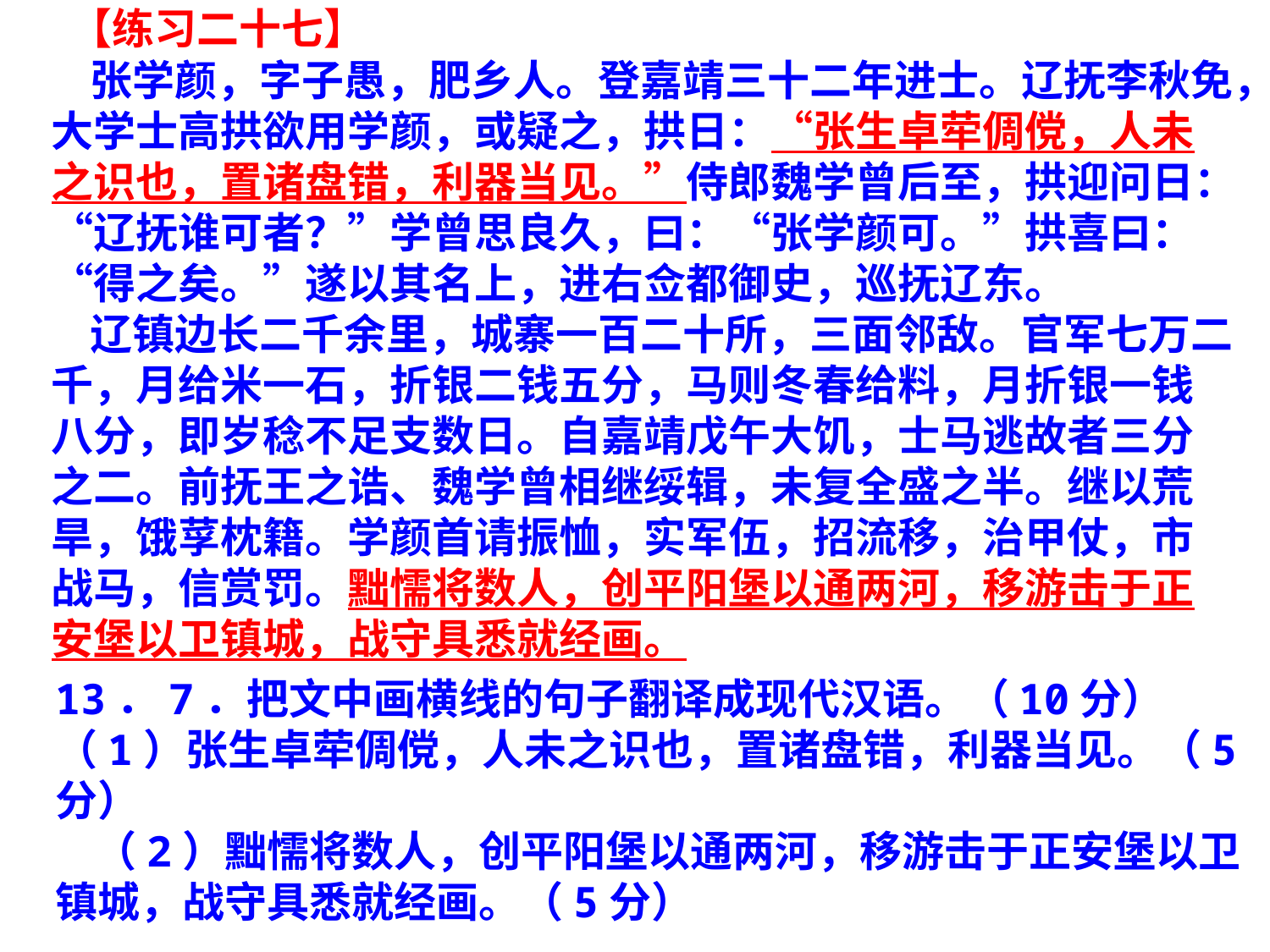

【练习二十七】
   张学颜，字子愚，肥乡人。登嘉靖三十二年进士。辽抚李秋免，大学士高拱欲用学颜，或疑之，拱日：“张生卓荦倜傥，人未之识也，置诸盘错，利器当见。”侍郎魏学曾后至，拱迎问日：“辽抚谁可者？”学曾思良久，曰：“张学颜可。”拱喜曰：“得之矣。”遂以其名上，进右佥都御史，巡抚辽东。
   辽镇边长二千余里，城寨一百二十所，三面邻敌。官军七万二千，月给米一石，折银二钱五分，马则冬春给料，月折银一钱八分，即岁稔不足支数日。自嘉靖戊午大饥，士马逃故者三分之二。前抚王之诰、魏学曾相继绥辑，未复全盛之半。继以荒旱，饿莩枕籍。学颜首请振恤，实军伍，招流移，治甲仗，市战马，信赏罚。黜懦将数人，创平阳堡以通两河，移游击于正安堡以卫镇城，战守具悉就经画。
13．7．把文中画横线的句子翻译成现代汉语。（10分）
（1）张生卓荦倜傥，人未之识也，置诸盘错，利器当见。（5分）
   （2）黜懦将数人，创平阳堡以通两河，移游击于正安堡以卫镇城，战守具悉就经画。（5分）